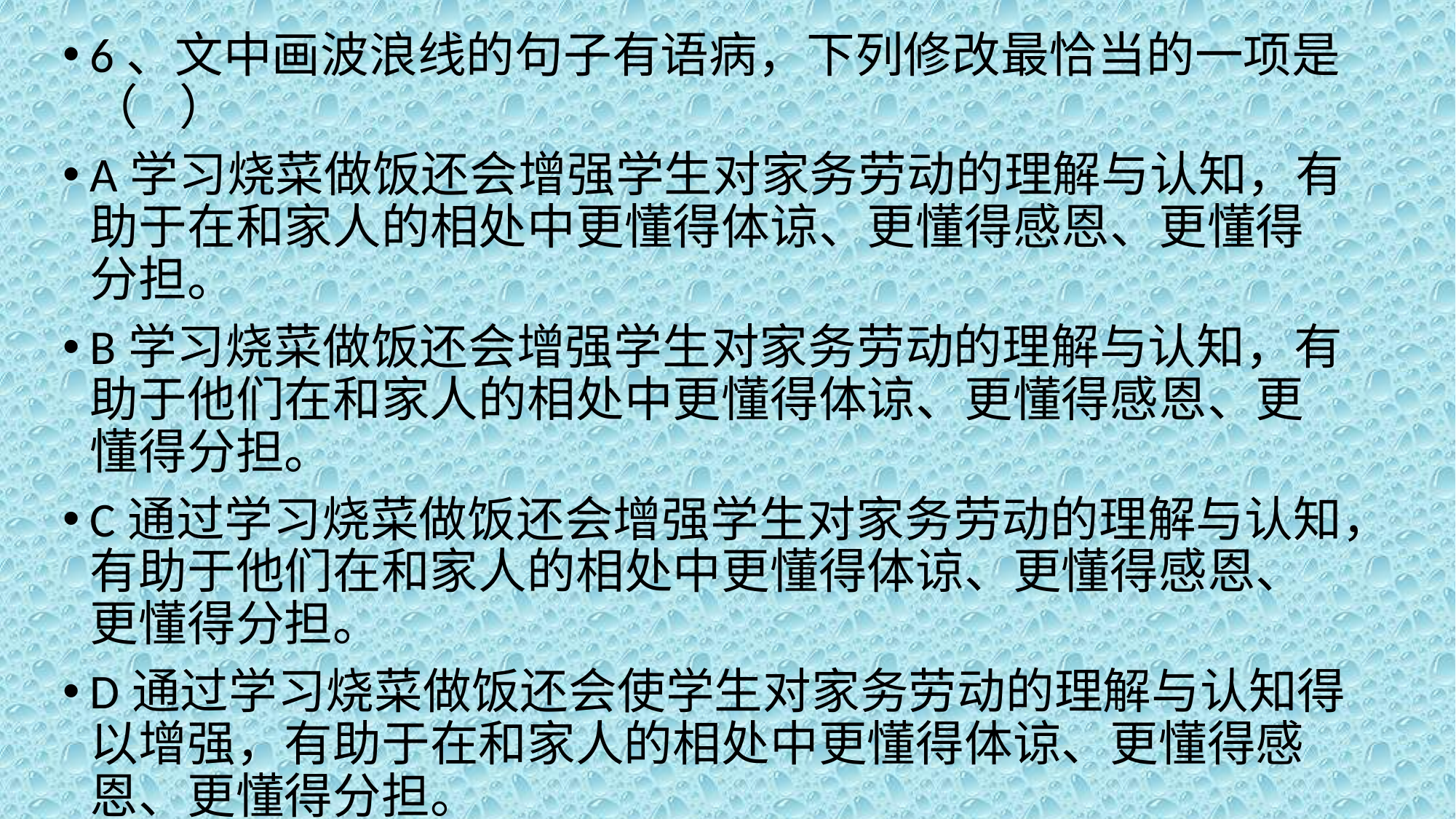

6、文中画波浪线的句子有语病，下列修改最恰当的一项是（   ）
A学习烧菜做饭还会增强学生对家务劳动的理解与认知，有助于在和家人的相处中更懂得体谅、更懂得感恩、更懂得分担。
B学习烧菜做饭还会增强学生对家务劳动的理解与认知，有助于他们在和家人的相处中更懂得体谅、更懂得感恩、更懂得分担。
C通过学习烧菜做饭还会增强学生对家务劳动的理解与认知，有助于他们在和家人的相处中更懂得体谅、更懂得感恩、更懂得分担。
D通过学习烧菜做饭还会使学生对家务劳动的理解与认知得以增强，有助于在和家人的相处中更懂得体谅、更懂得感恩、更懂得分担。